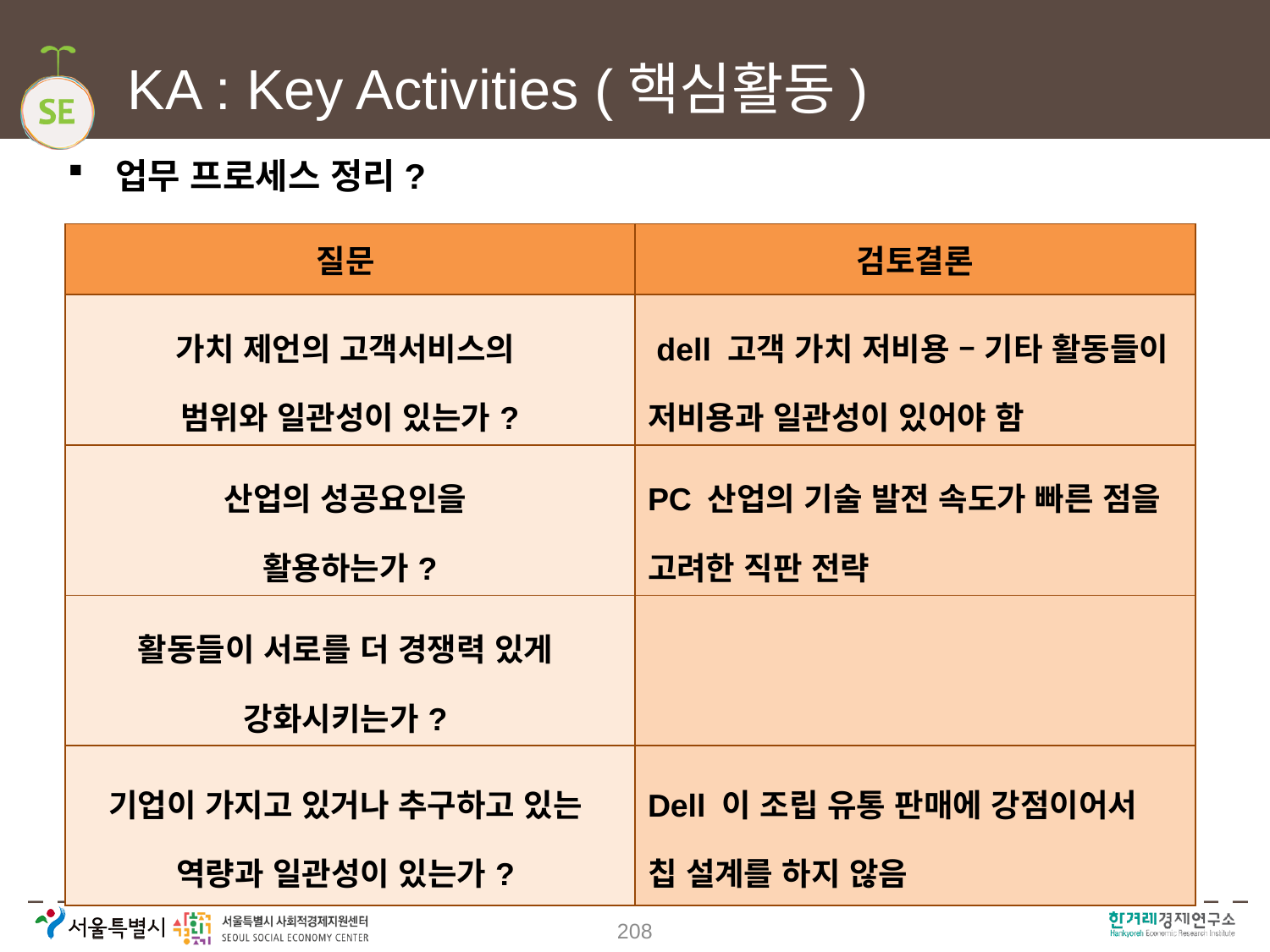

# KA : Key Activities (핵심활동)
업무 프로세스 정리?
| 질문 | 검토결론 |
| --- | --- |
| 가치 제언의 고객서비스의 범위와 일관성이 있는가? | dell 고객 가치 저비용 – 기타 활동들이 저비용과 일관성이 있어야 함 |
| 산업의 성공요인을 활용하는가? | PC 산업의 기술 발전 속도가 빠른 점을 고려한 직판 전략 |
| 활동들이 서로를 더 경쟁력 있게 강화시키는가? |  |
| 기업이 가지고 있거나 추구하고 있는 역량과 일관성이 있는가? | Dell 이 조립 유통 판매에 강점이어서 칩 설계를 하지 않음 |
208